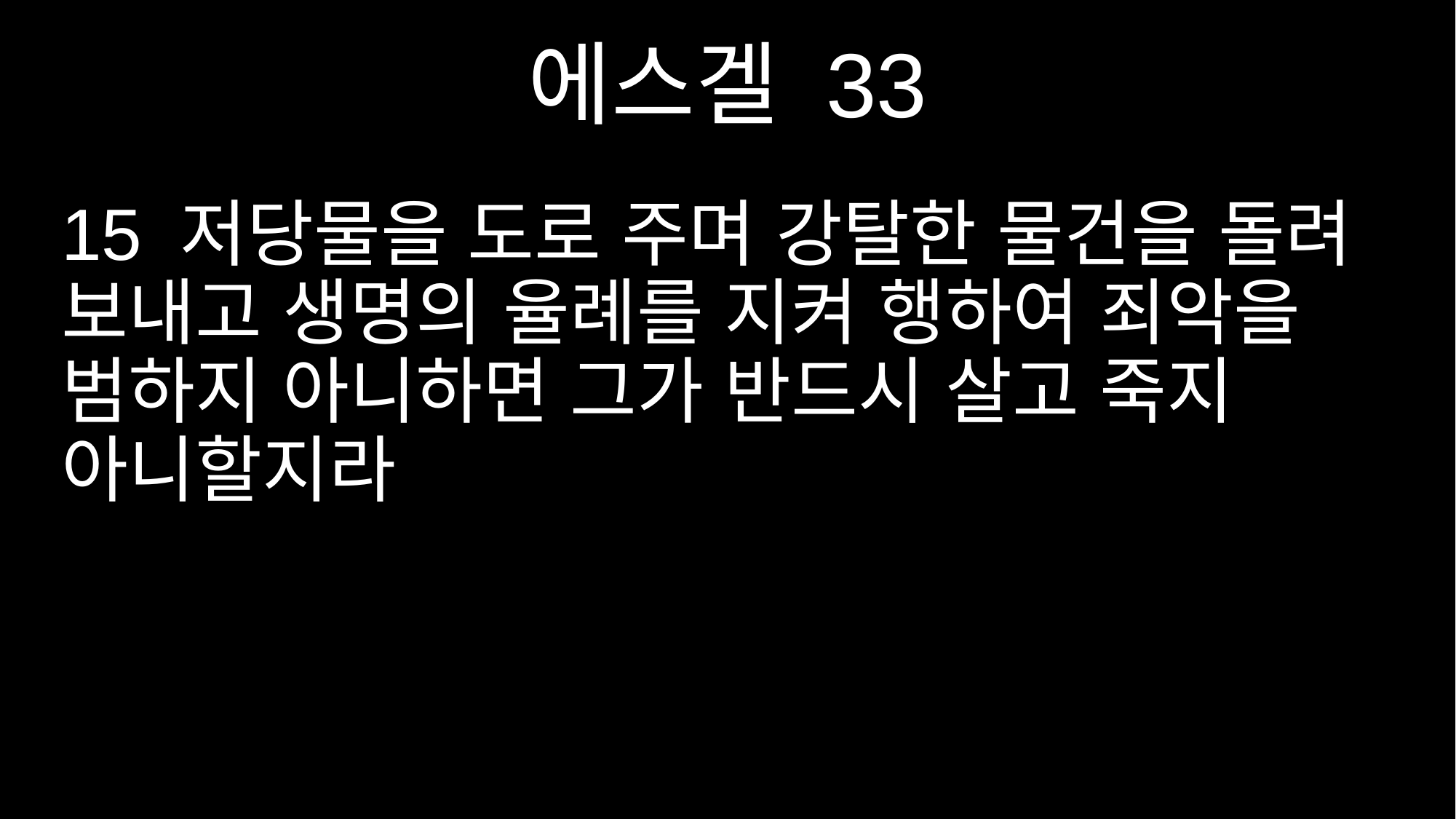

에스겔 33
15 저당물을 도로 주며 강탈한 물건을 돌려 보내고 생명의 율례를 지켜 행하여 죄악을 범하지 아니하면 그가 반드시 살고 죽지 아니할지라